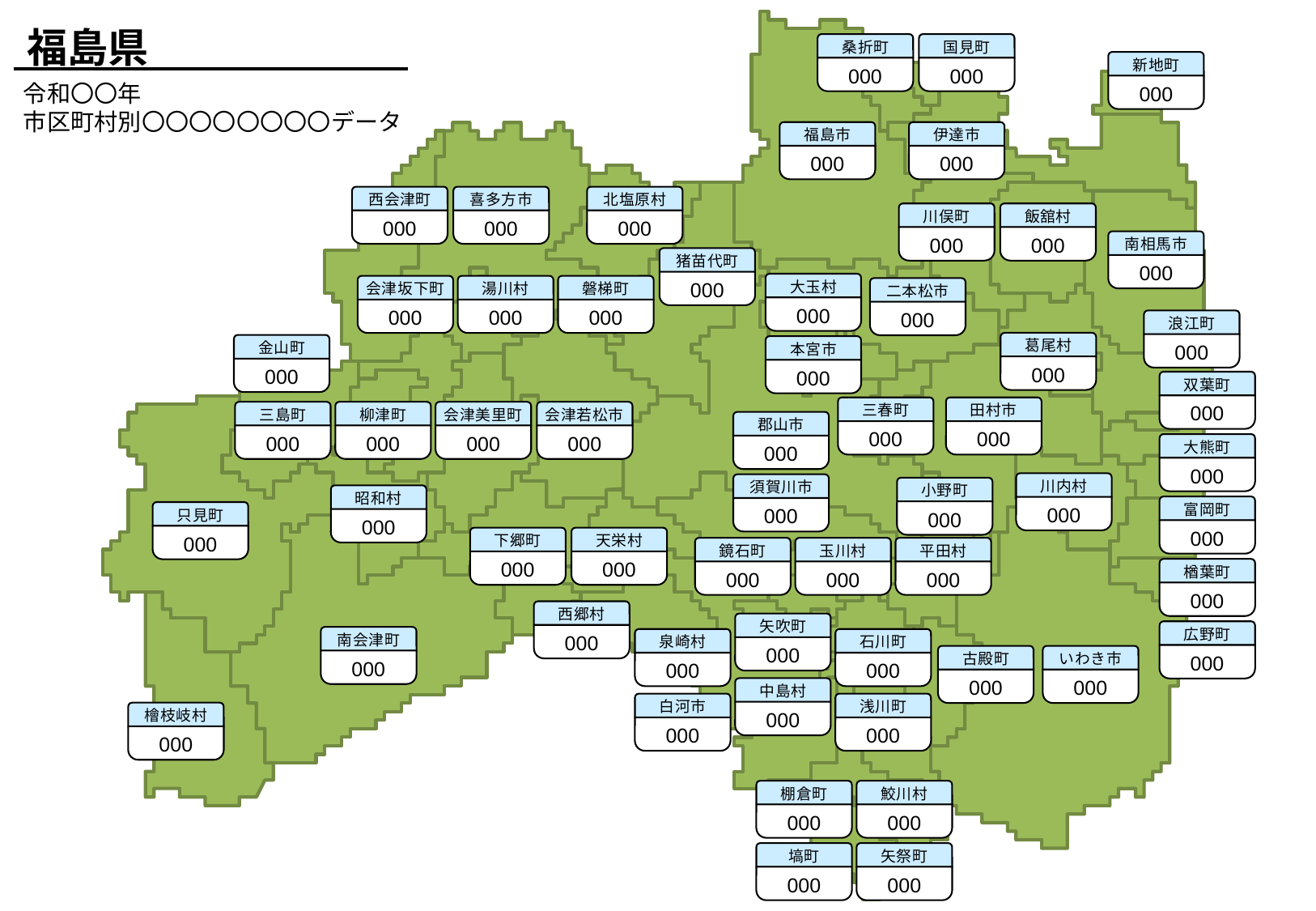

福島県
桑折町
000
国見町
000
新地町
000
令和〇〇年
市区町村別〇〇〇〇〇〇〇〇データ
福島市
000
伊達市
000
西会津町
000
喜多方市
000
北塩原村
000
川俣町
000
飯舘村
000
南相馬市
000
猪苗代町
000
大玉村
000
会津坂下町
000
湯川村
000
磐梯町
000
二本松市
000
浪江町
000
葛尾村
000
金山町
000
本宮市
000
双葉町
000
三春町
000
田村市
000
三島町
000
柳津町
000
会津美里町
000
会津若松市
000
郡山市
000
大熊町
000
川内村
000
須賀川市
000
小野町
000
昭和村
000
富岡町
000
只見町
000
下郷町
000
天栄村
000
鏡石町
000
玉川村
000
平田村
000
楢葉町
000
西郷村
000
矢吹町
000
広野町
000
南会津町
000
泉崎村
000
石川町
000
古殿町
000
いわき市
000
中島村
000
白河市
000
浅川町
000
檜枝岐村
000
棚倉町
000
鮫川村
000
塙町
000
矢祭町
000